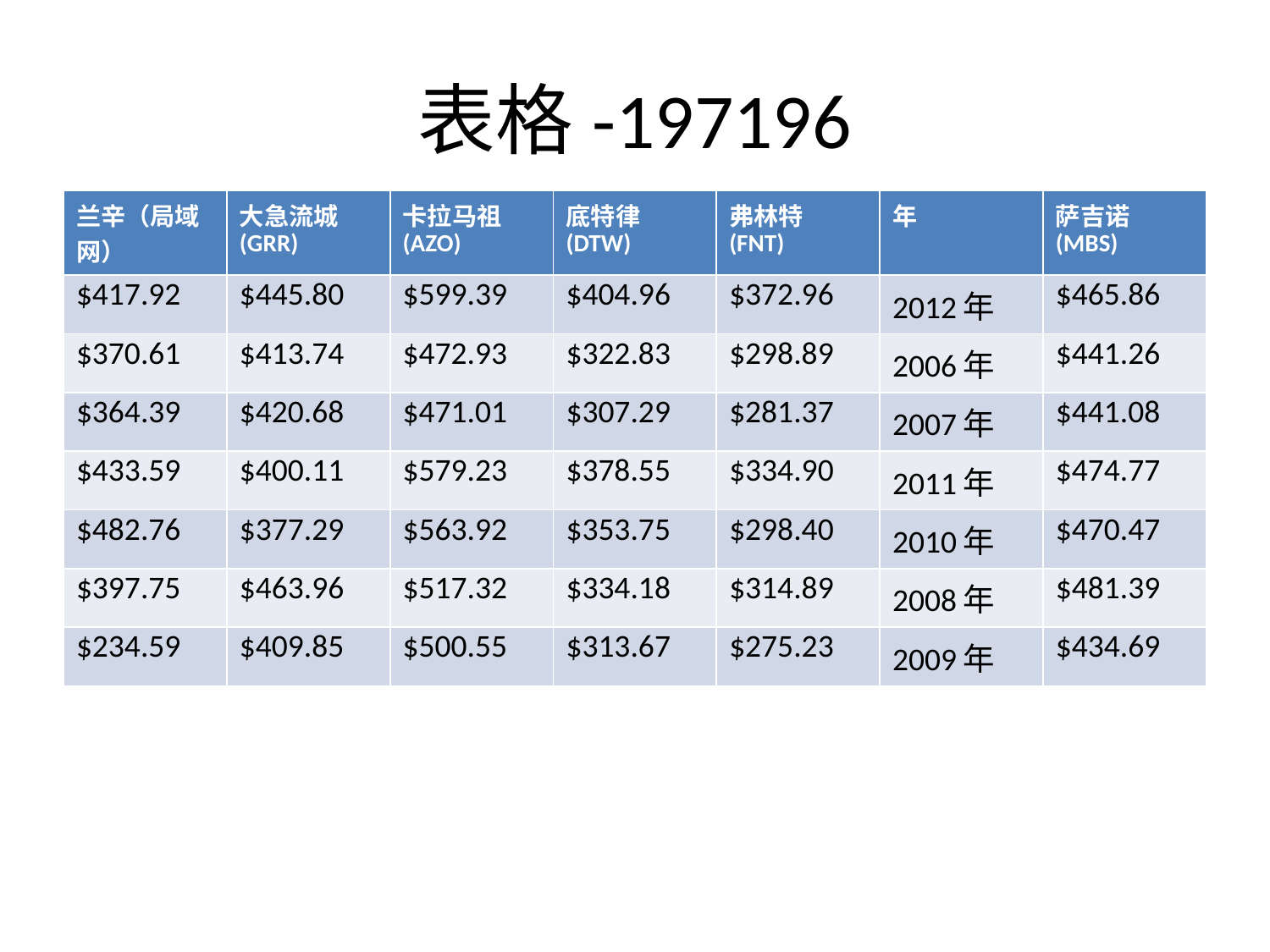

# 表格-197196
| 兰辛（局域网） | 大急流城 (GRR) | 卡拉马祖 (AZO) | 底特律 (DTW) | 弗林特 (FNT) | 年 | 萨吉诺 (MBS) |
| --- | --- | --- | --- | --- | --- | --- |
| $417.92 | $445.80 | $599.39 | $404.96 | $372.96 | 2012年 | $465.86 |
| $370.61 | $413.74 | $472.93 | $322.83 | $298.89 | 2006年 | $441.26 |
| $364.39 | $420.68 | $471.01 | $307.29 | $281.37 | 2007年 | $441.08 |
| $433.59 | $400.11 | $579.23 | $378.55 | $334.90 | 2011年 | $474.77 |
| $482.76 | $377.29 | $563.92 | $353.75 | $298.40 | 2010年 | $470.47 |
| $397.75 | $463.96 | $517.32 | $334.18 | $314.89 | 2008年 | $481.39 |
| $234.59 | $409.85 | $500.55 | $313.67 | $275.23 | 2009年 | $434.69 |